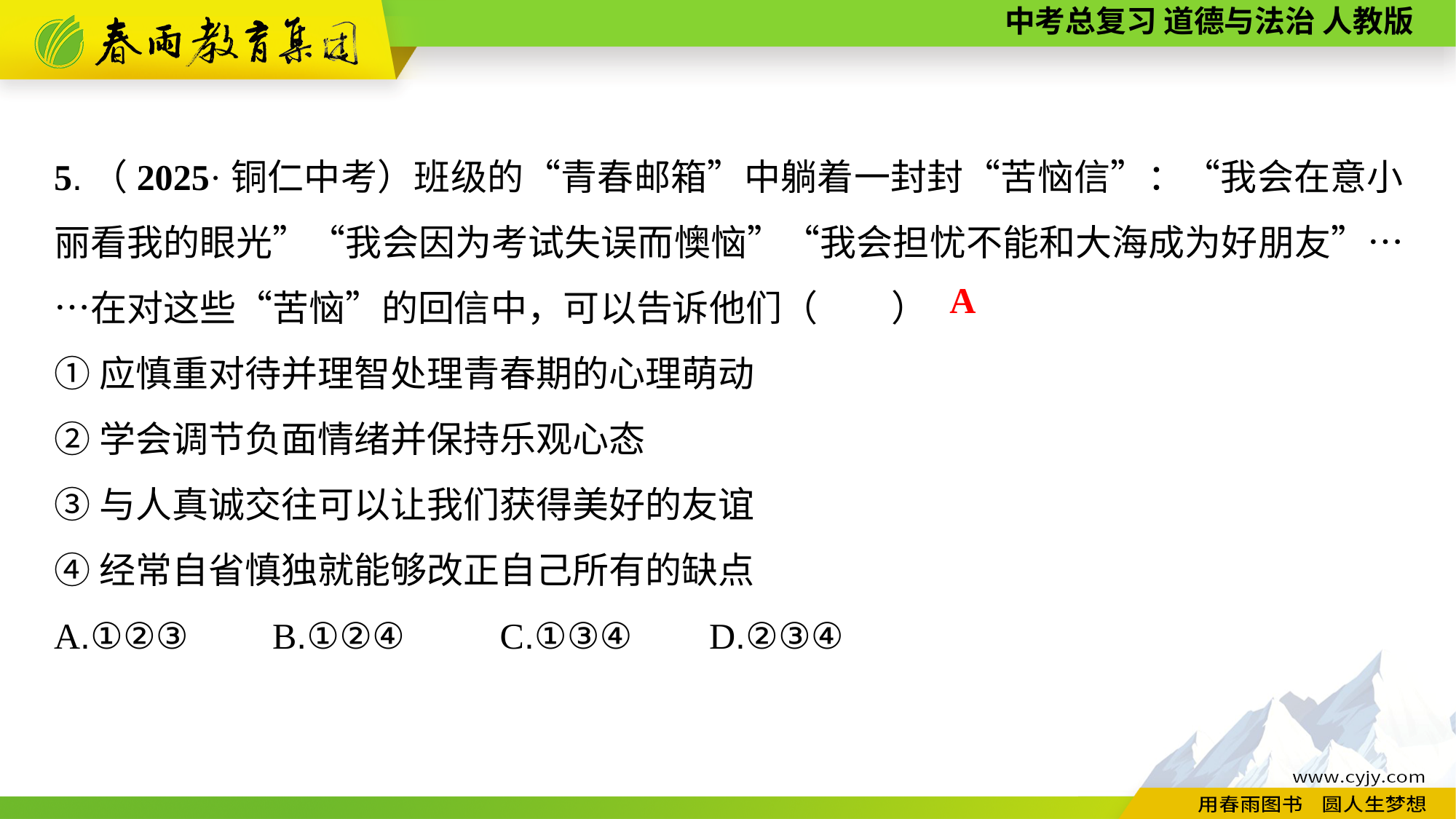

5.（2025·铜仁中考）班级的“青春邮箱”中躺着一封封“苦恼信”：“我会在意小丽看我的眼光”“我会因为考试失误而懊恼”“我会担忧不能和大海成为好朋友”……在对这些“苦恼”的回信中，可以告诉他们（　　）
①应慎重对待并理智处理青春期的心理萌动
②学会调节负面情绪并保持乐观心态
③与人真诚交往可以让我们获得美好的友谊
④经常自省慎独就能够改正自己所有的缺点
A.①②③	B.①②④	 C.①③④	D.②③④
A